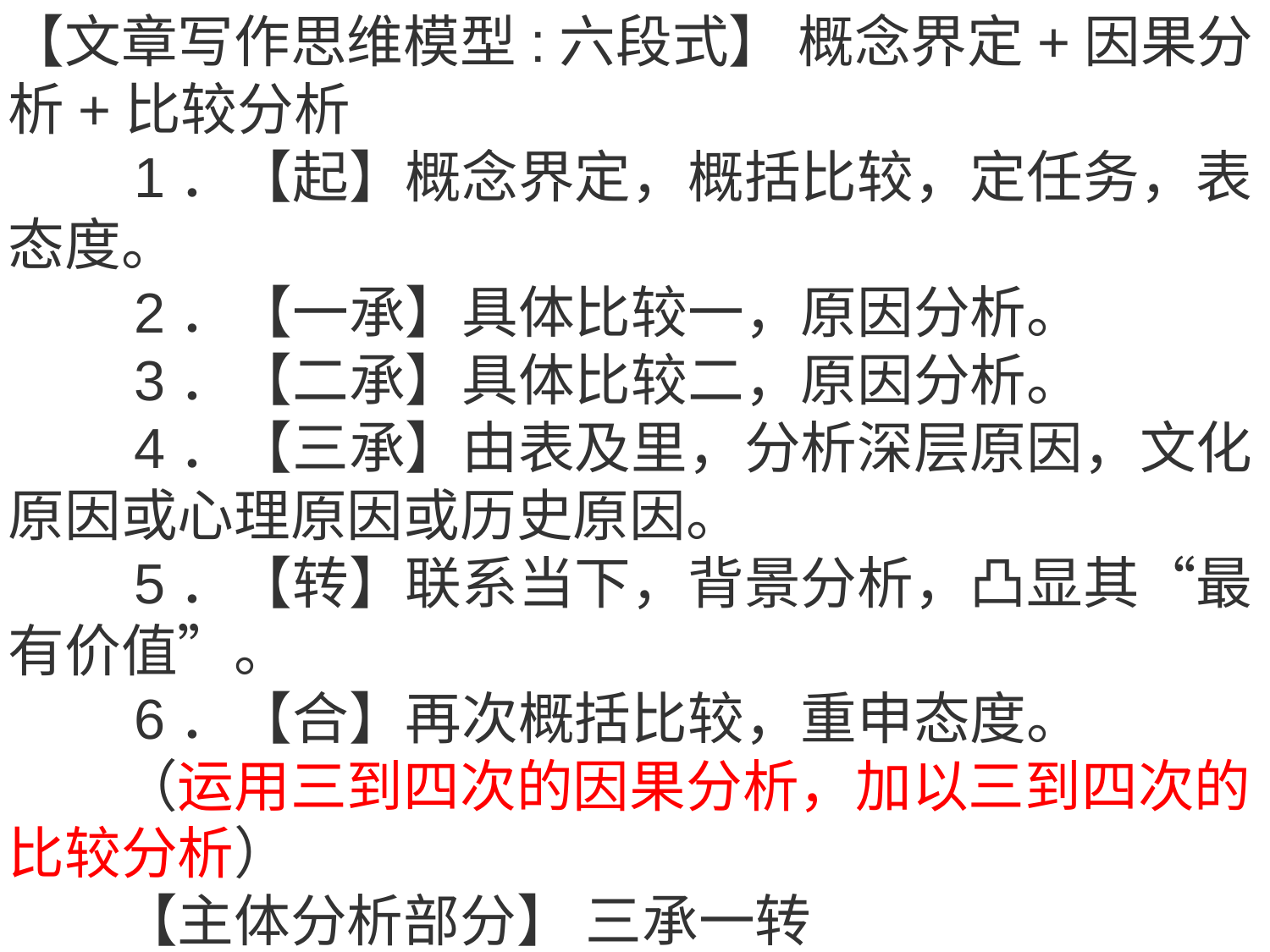

【文章写作思维模型:六段式】 概念界定+因果分析+比较分析
　　1．【起】概念界定，概括比较，定任务，表态度。
　　2．【一承】具体比较一，原因分析。
　　3．【二承】具体比较二，原因分析。
　　4．【三承】由表及里，分析深层原因，文化原因或心理原因或历史原因。
　　5．【转】联系当下，背景分析，凸显其“最有价值”。
　　6．【合】再次概括比较，重申态度。
　　（运用三到四次的因果分析，加以三到四次的比较分析）
　　【主体分析部分】 三承一转